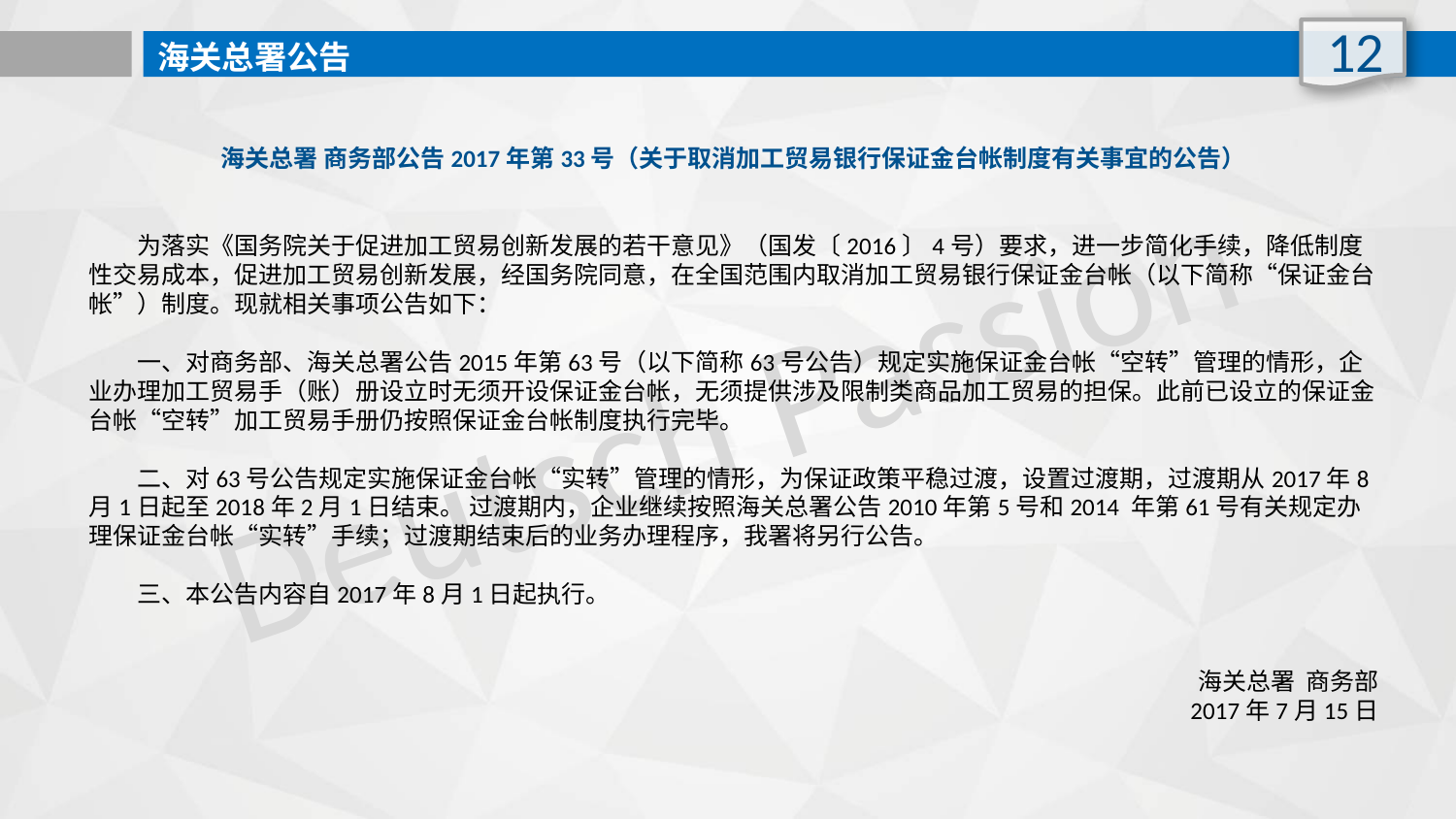

12

海关总署公告

海关总署 商务部公告2017年第33号（关于取消加工贸易银行保证金台帐制度有关事宜的公告）

        为落实《国务院关于促进加工贸易创新发展的若干意见》（国发〔2016〕4号）要求，进一步简化手续，降低制度性交易成本，促进加工贸易创新发展，经国务院同意，在全国范围内取消加工贸易银行保证金台帐（以下简称“保证金台帐”）制度。现就相关事项公告如下：

　　一、对商务部、海关总署公告2015年第63号（以下简称63号公告）规定实施保证金台帐“空转”管理的情形，企业办理加工贸易手（账）册设立时无须开设保证金台帐，无须提供涉及限制类商品加工贸易的担保。此前已设立的保证金台帐“空转”加工贸易手册仍按照保证金台帐制度执行完毕。

　　二、对63号公告规定实施保证金台帐“实转”管理的情形，为保证政策平稳过渡，设置过渡期，过渡期从2017年8月1日起至2018年2月1日结束。 过渡期内，企业继续按照海关总署公告2010年第5号和2014 年第61号有关规定办理保证金台帐“实转”手续；过渡期结束后的业务办理程序，我署将另行公告。

　　三、本公告内容自2017年8月1日起执行。

海关总署  商务部
2017年7月15日

Deutsch Passion